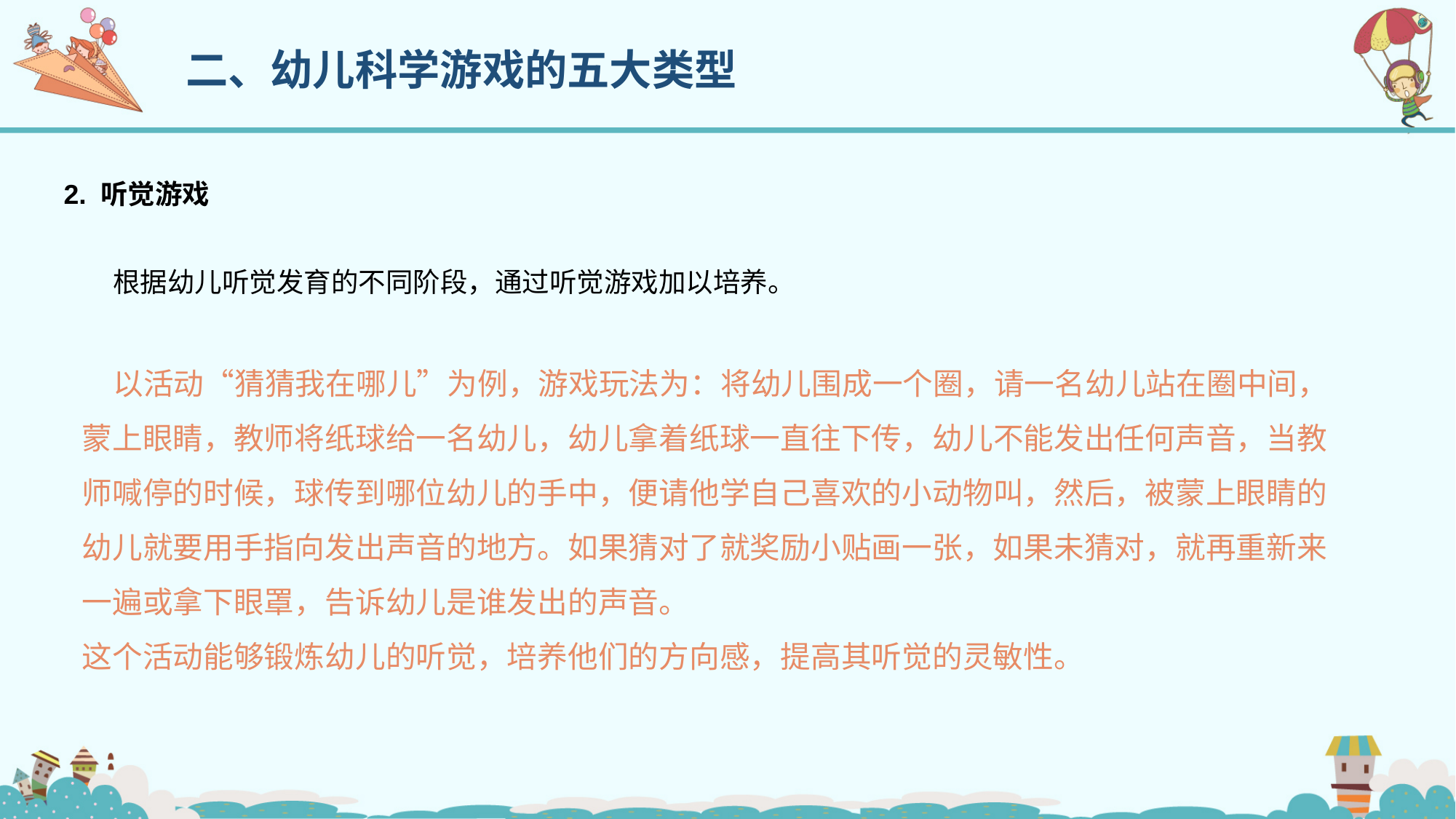

二、幼儿科学游戏的五大类型

2. 听觉游戏
    根据幼儿听觉发育的不同阶段，通过听觉游戏加以培养。

    以活动“猜猜我在哪儿”为例，游戏玩法为：将幼儿围成一个圈，请一名幼儿站在圈中间，蒙上眼睛，教师将纸球给一名幼儿，幼儿拿着纸球一直往下传，幼儿不能发出任何声音，当教师喊停的时候，球传到哪位幼儿的手中，便请他学自己喜欢的小动物叫，然后，被蒙上眼睛的幼儿就要用手指向发出声音的地方。如果猜对了就奖励小贴画一张，如果未猜对，就再重新来一遍或拿下眼罩，告诉幼儿是谁发出的声音。
这个活动能够锻炼幼儿的听觉，培养他们的方向感，提高其听觉的灵敏性。